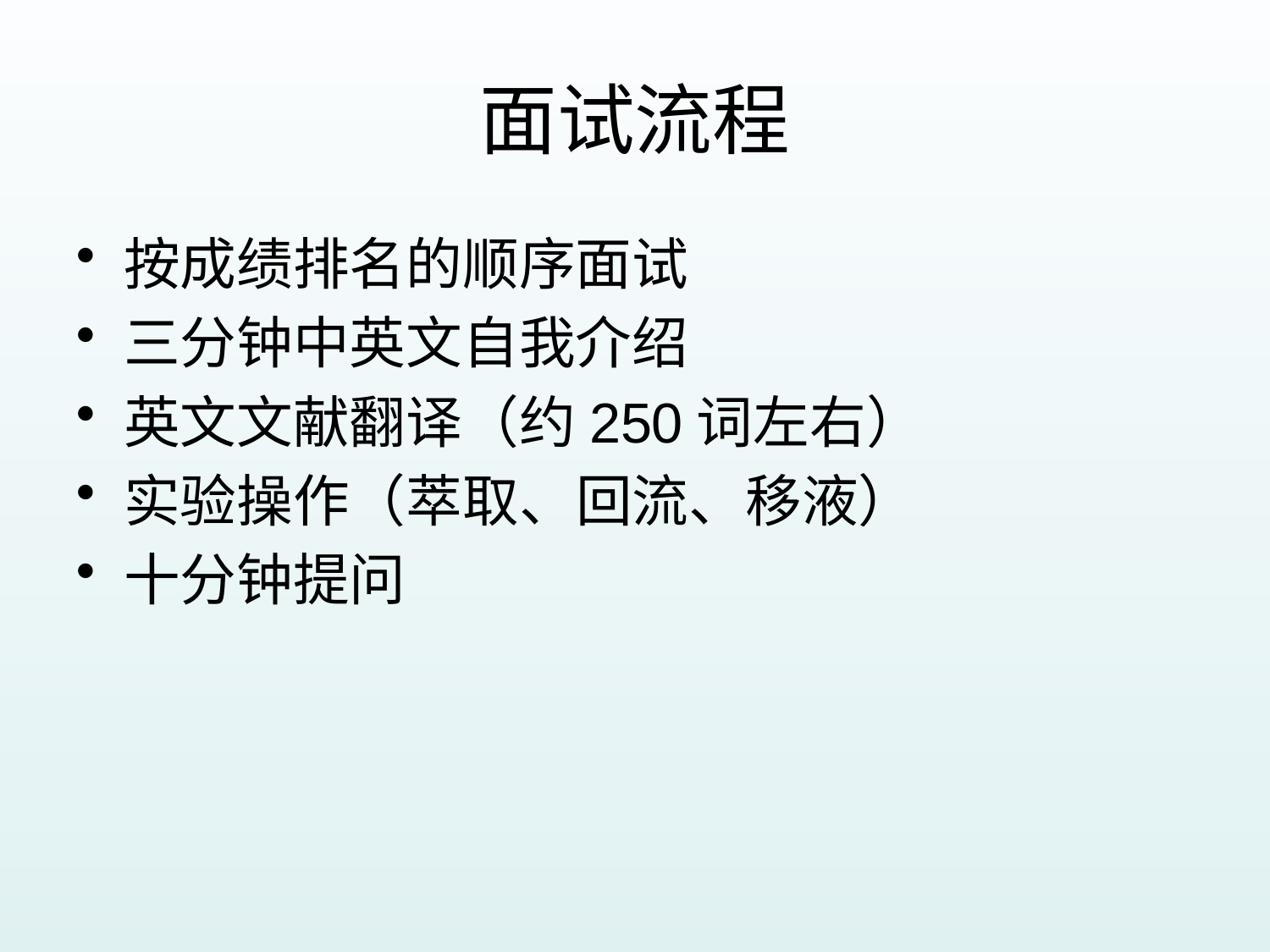

# 面试流程
按成绩排名的顺序面试
三分钟中英文自我介绍
英文文献翻译（约250词左右）
实验操作（萃取、回流、移液）
十分钟提问